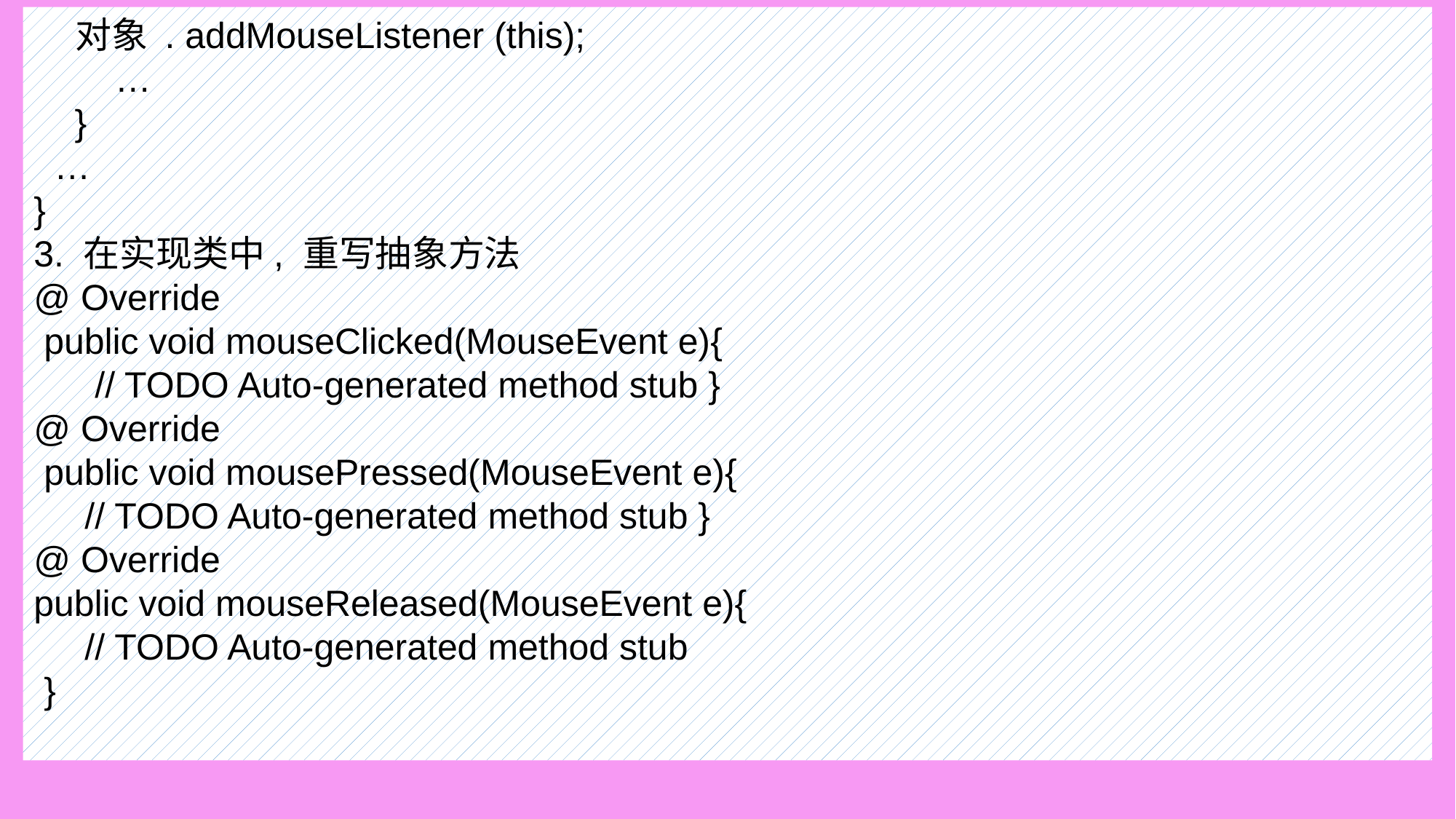

对象 . addMouseListener (this);
        …
    }
  …
}
3. 在实现类中, 重写抽象方法
@ Override
 public void mouseClicked(MouseEvent e){
      // TODO Auto-generated method stub }
@ Override
 public void mousePressed(MouseEvent e){
     // TODO Auto-generated method stub }
@ Override
public void mouseReleased(MouseEvent e){
     // TODO Auto-generated method stub
 }